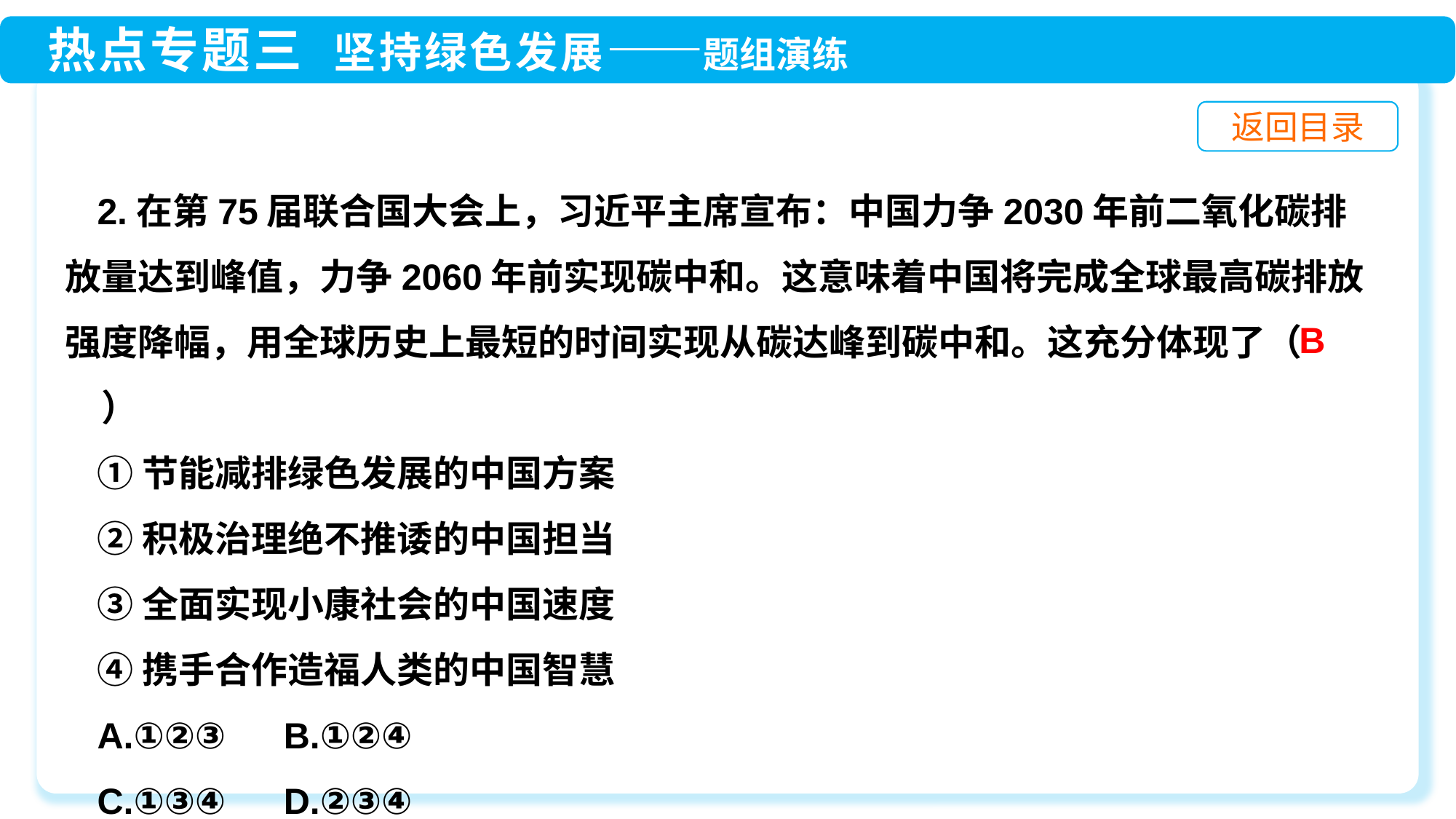

2.在第75届联合国大会上，习近平主席宣布：中国力争2030年前二氧化碳排放量达到峰值，力争2060年前实现碳中和。这意味着中国将完成全球最高碳排放强度降幅，用全球历史上最短的时间实现从碳达峰到碳中和。这充分体现了（　　）
①节能减排绿色发展的中国方案
②积极治理绝不推诿的中国担当
③全面实现小康社会的中国速度
④携手合作造福人类的中国智慧
A.①②③	B.①②④
C.①③④	D.②③④
B